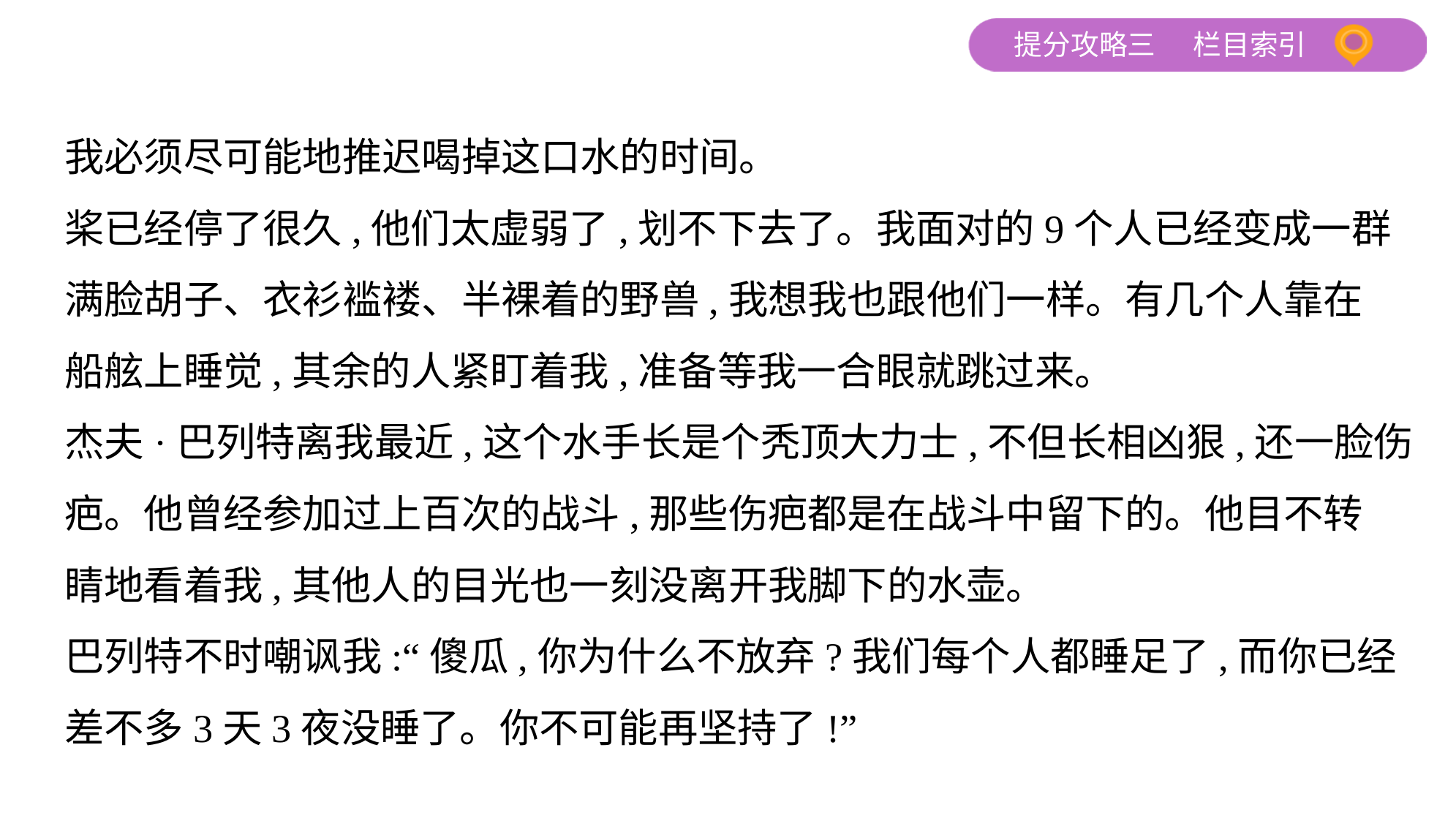

我必须尽可能地推迟喝掉这口水的时间。
桨已经停了很久,他们太虚弱了,划不下去了。我面对的9个人已经变成一群
满脸胡子、衣衫褴褛、半裸着的野兽,我想我也跟他们一样。有几个人靠在
船舷上睡觉,其余的人紧盯着我,准备等我一合眼就跳过来。
杰夫·巴列特离我最近,这个水手长是个秃顶大力士,不但长相凶狠,还一脸伤
疤。他曾经参加过上百次的战斗,那些伤疤都是在战斗中留下的。他目不转
睛地看着我,其他人的目光也一刻没离开我脚下的水壶。
巴列特不时嘲讽我:“傻瓜,你为什么不放弃?我们每个人都睡足了,而你已经
差不多3天3夜没睡了。你不可能再坚持了!”